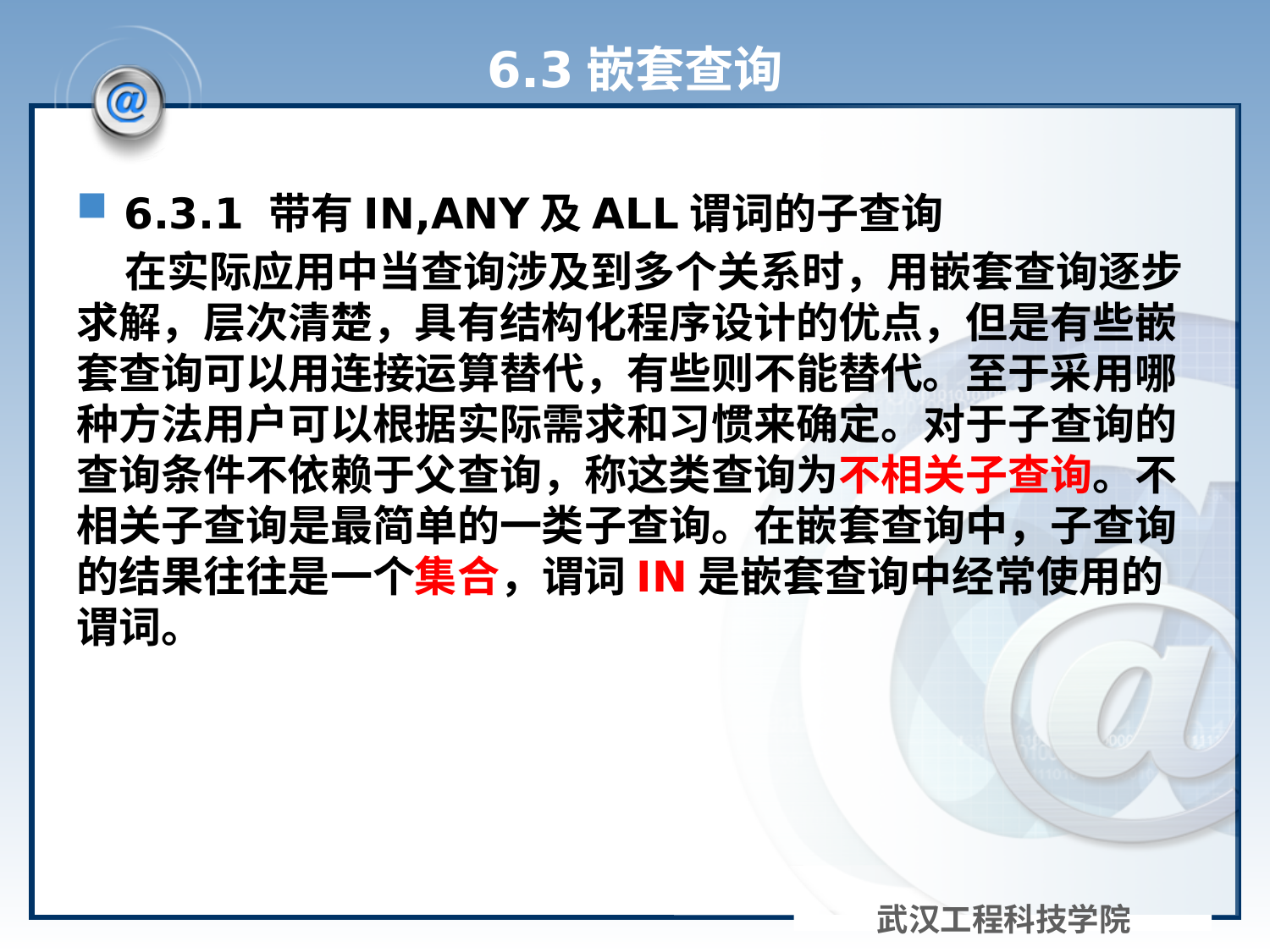

# 6.3嵌套查询
6.3.1 带有IN,ANY及ALL谓词的子查询
    在实际应用中当查询涉及到多个关系时，用嵌套查询逐步求解，层次清楚，具有结构化程序设计的优点，但是有些嵌套查询可以用连接运算替代，有些则不能替代。至于采用哪种方法用户可以根据实际需求和习惯来确定。对于子查询的查询条件不依赖于父查询，称这类查询为不相关子查询。不相关子查询是最简单的一类子查询。在嵌套查询中，子查询的结果往往是一个集合，谓词IN是嵌套查询中经常使用的谓词。

武汉工程科技学院